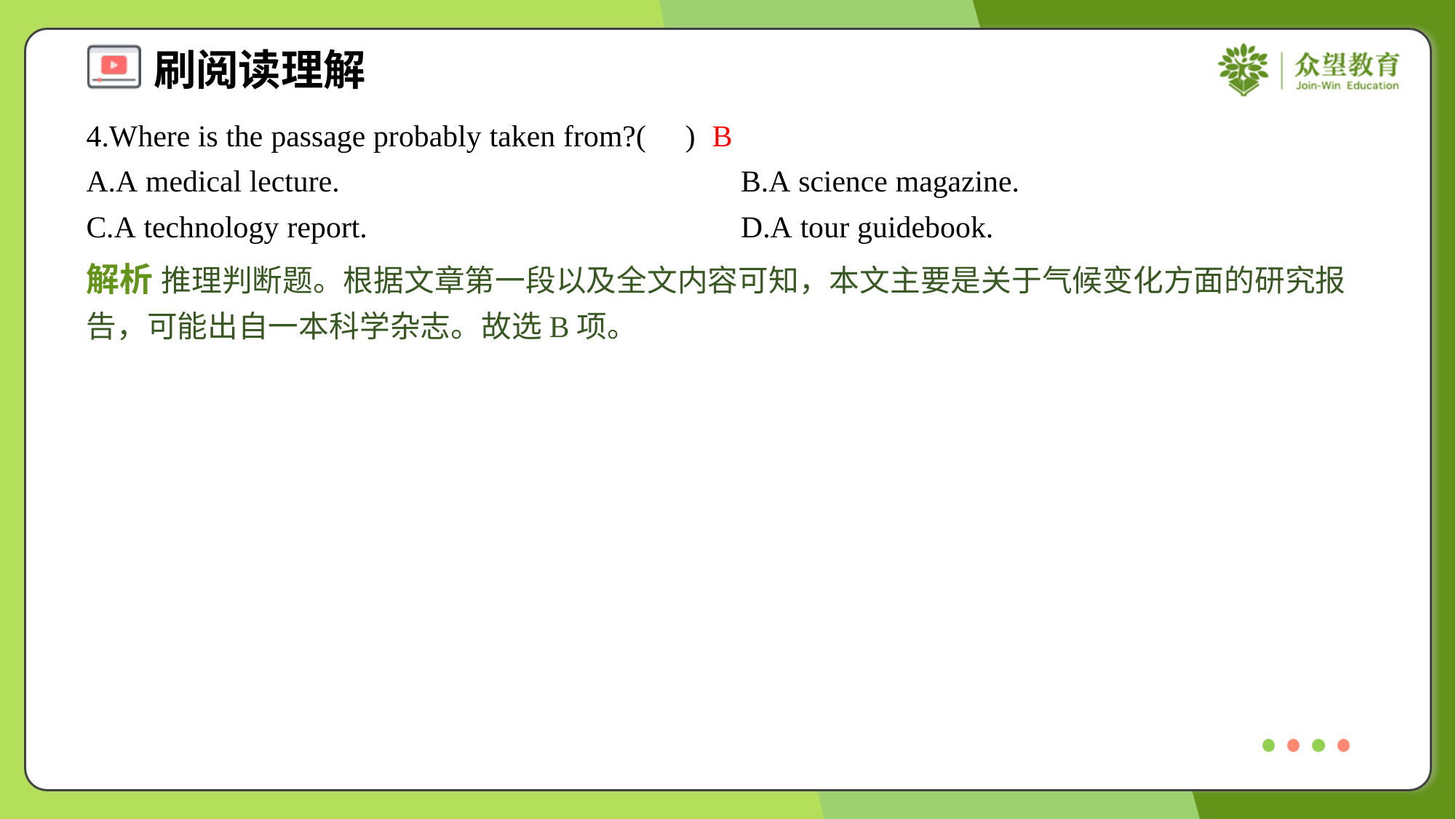

4.Where is the passage probably taken from?(     )
B
A.A medical lecture.	B.A science magazine.
C.A technology report.	D.A tour guidebook.
解析 推理判断题。根据文章第一段以及全文内容可知，本文主要是关于气候变化方面的研究报告，可能出自一本科学杂志。故选B项。